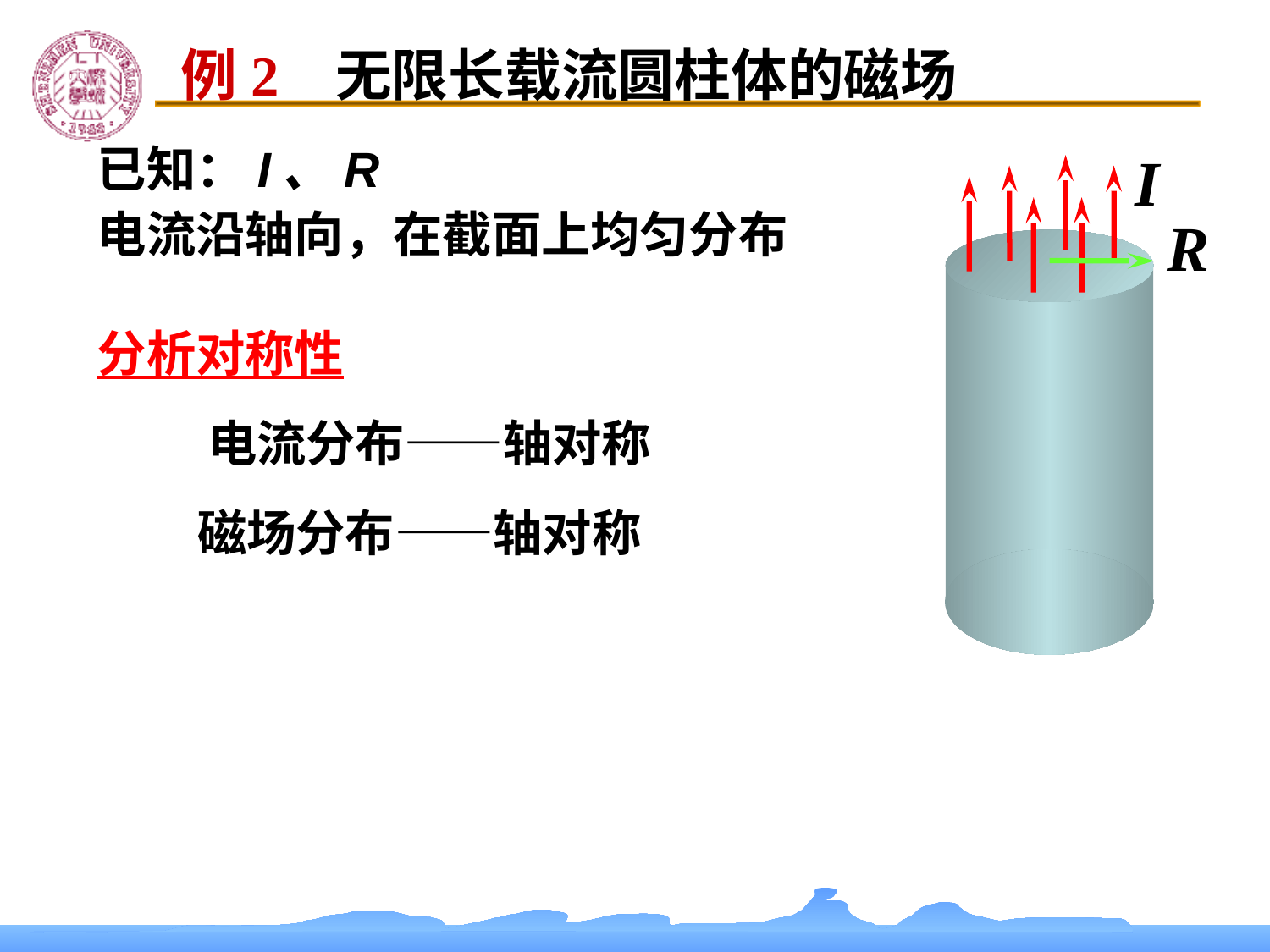

例2   无限长载流圆柱体的磁场
已知：I、R
电流沿轴向，在截面上均匀分布
I
R

分析对称性
电流分布——轴对称
磁场分布——轴对称